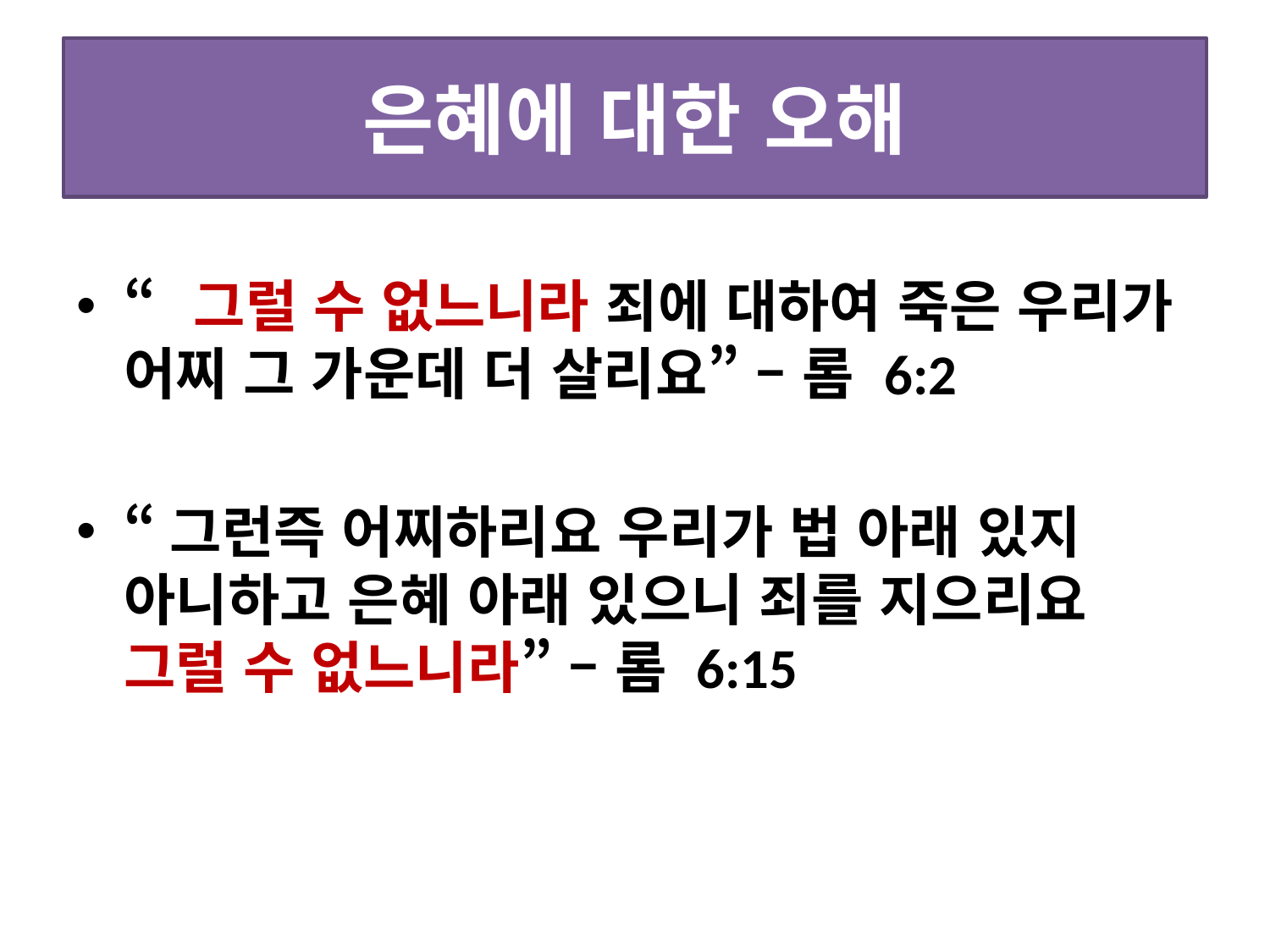

# 은혜에 대한 오해
“그럴 수 없느니라 죄에 대하여 죽은 우리가 어찌 그 가운데 더 살리요” – 롬 6:2

“그런즉 어찌하리요 우리가 법 아래 있지 아니하고 은혜 아래 있으니 죄를 지으리요 그럴 수 없느니라” – 롬 6:15